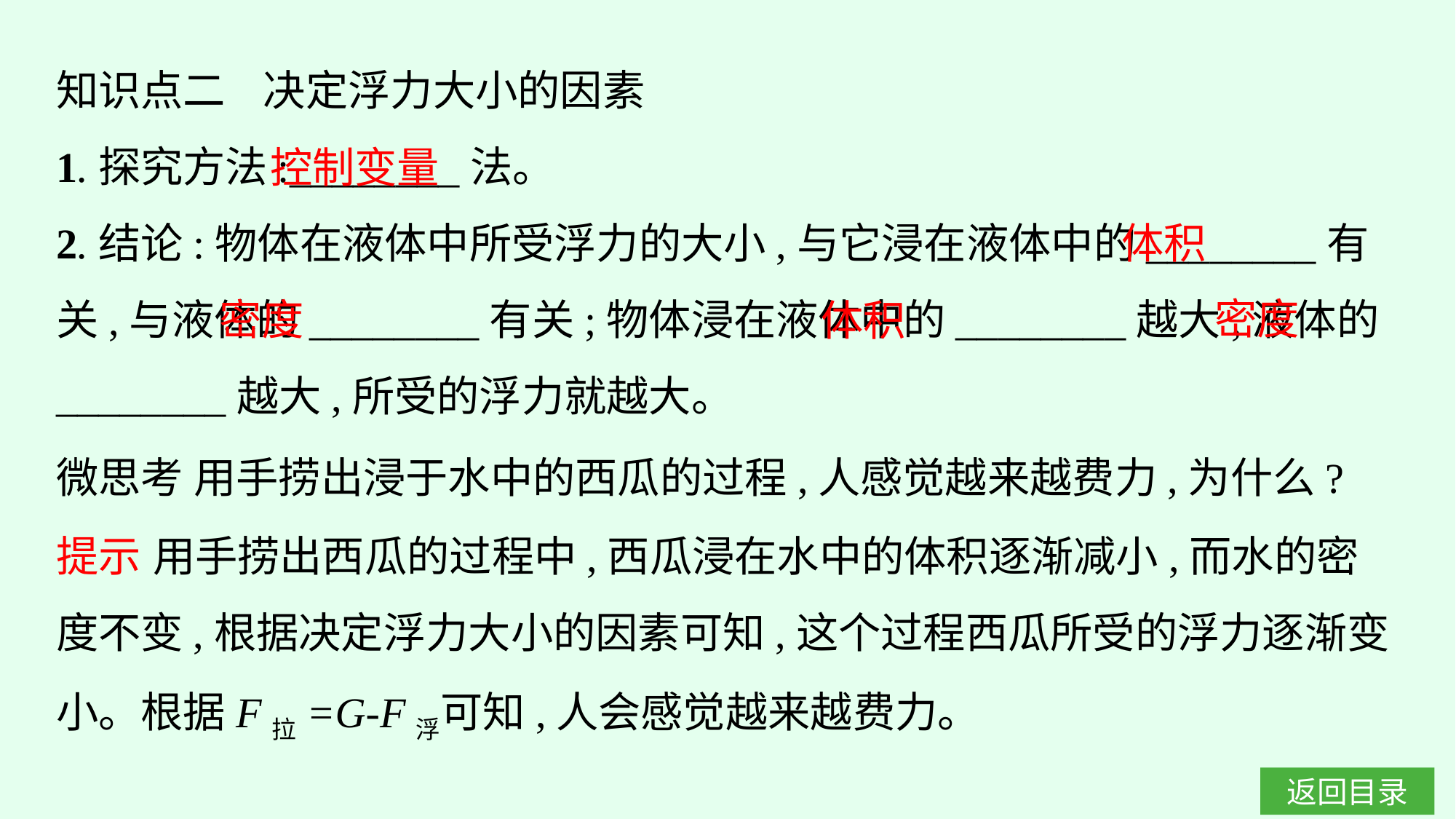

知识点二    决定浮力大小的因素
1.探究方法:________法。
2.结论:物体在液体中所受浮力的大小,与它浸在液体中的________有关,与液体的________有关;物体浸在液体中的________越大,液体的________越大,所受的浮力就越大。
控制变量
体积
密度
密度
体积
微思考 用手捞出浸于水中的西瓜的过程,人感觉越来越费力,为什么?
提示 用手捞出西瓜的过程中,西瓜浸在水中的体积逐渐减小,而水的密度不变,根据决定浮力大小的因素可知,这个过程西瓜所受的浮力逐渐变小。根据F拉=G-F浮可知,人会感觉越来越费力。